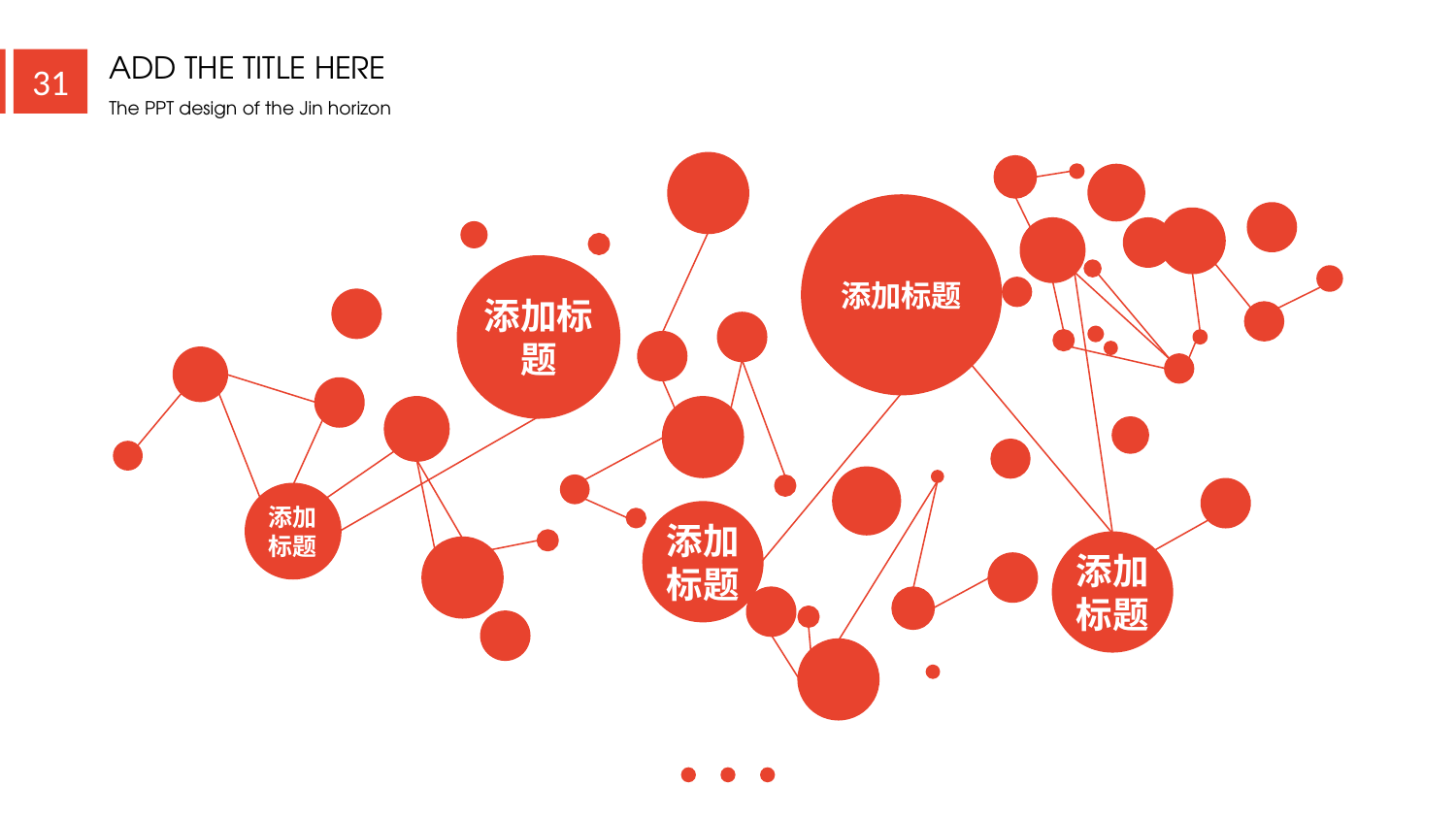

$

添加标题

添加标题

添加标题
添加
标题

添加
标题